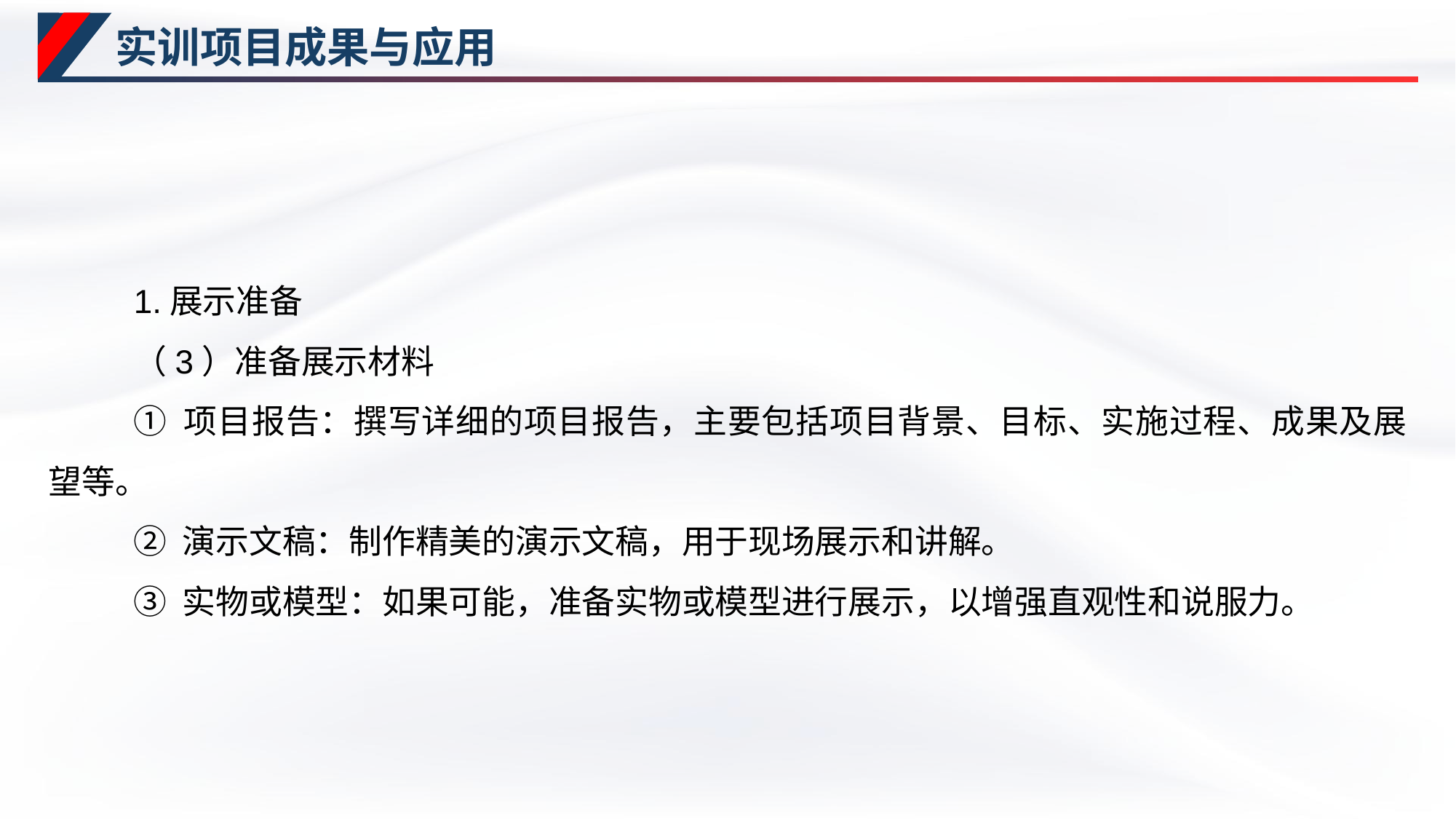

# 实训项目成果与应用
1.展示准备
（3）准备展示材料
① 项目报告：撰写详细的项目报告，主要包括项目背景、目标、实施过程、成果及展望等。
② 演示文稿：制作精美的演示文稿，用于现场展示和讲解。
③ 实物或模型：如果可能，准备实物或模型进行展示，以增强直观性和说服力。